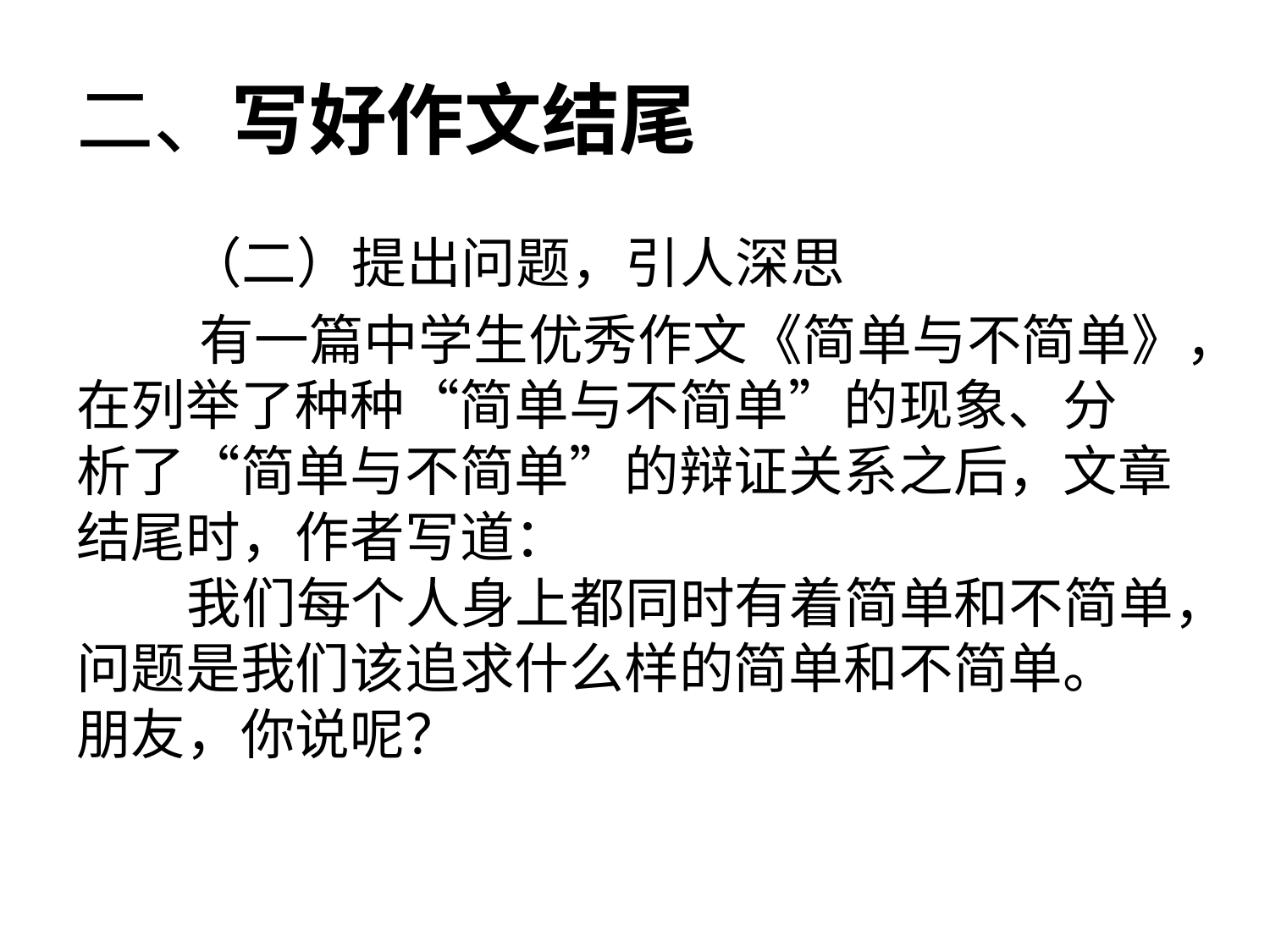

# 二、写好作文结尾
        （二）提出问题，引人深思
         有一篇中学生优秀作文《简单与不简单》，在列举了种种“简单与不简单”的现象、分
析了“简单与不简单”的辩证关系之后，文章结尾时，作者写道：
         我们每个人身上都同时有着简单和不简单，问题是我们该追求什么样的简单和不简单。
朋友，你说呢？